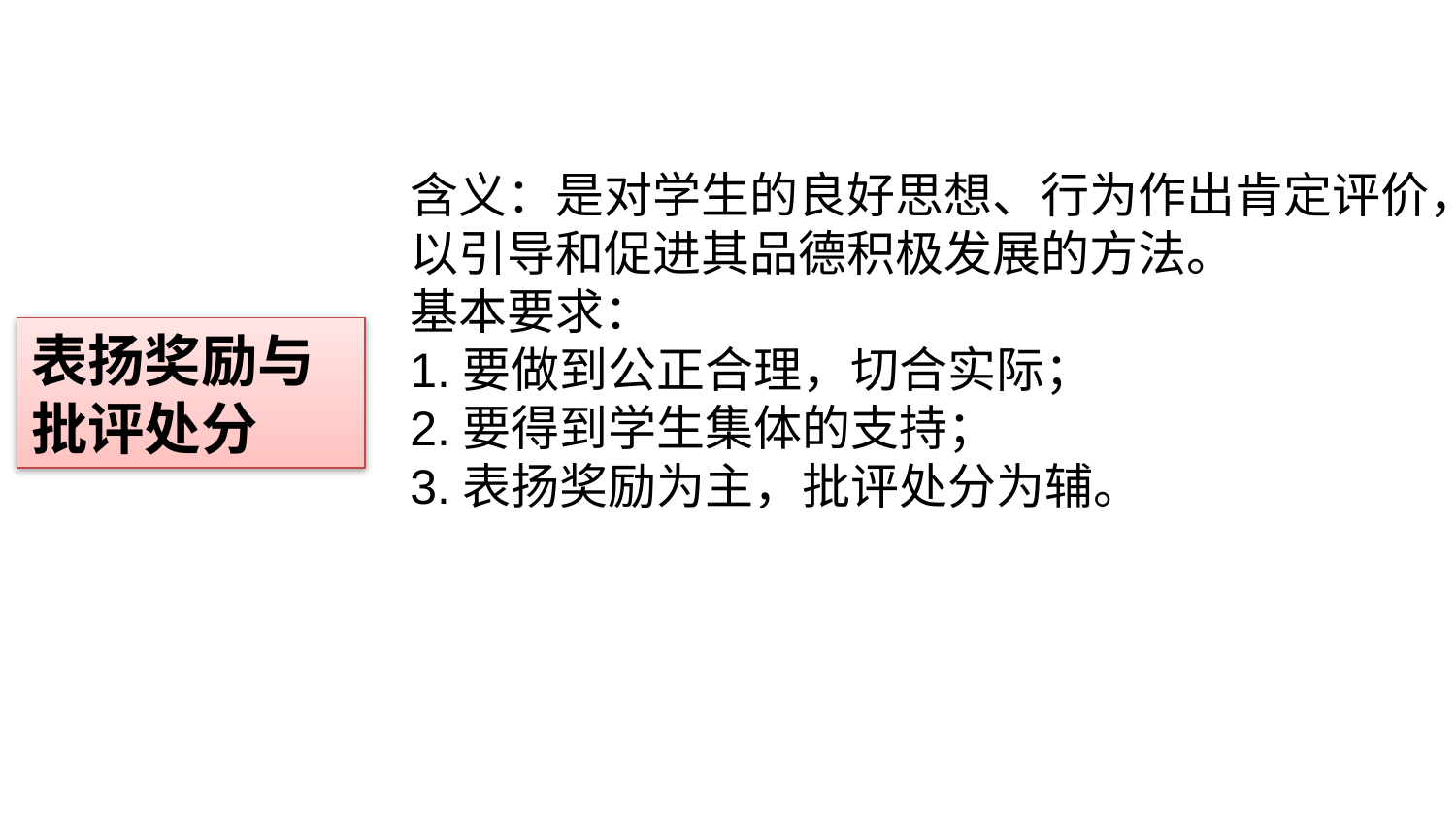

含义：是对学生的良好思想、行为作出肯定评价，以引导和促进其品德积极发展的方法。
基本要求：
1.要做到公正合理，切合实际；
2.要得到学生集体的支持；
3.表扬奖励为主，批评处分为辅。
表扬奖励与批评处分